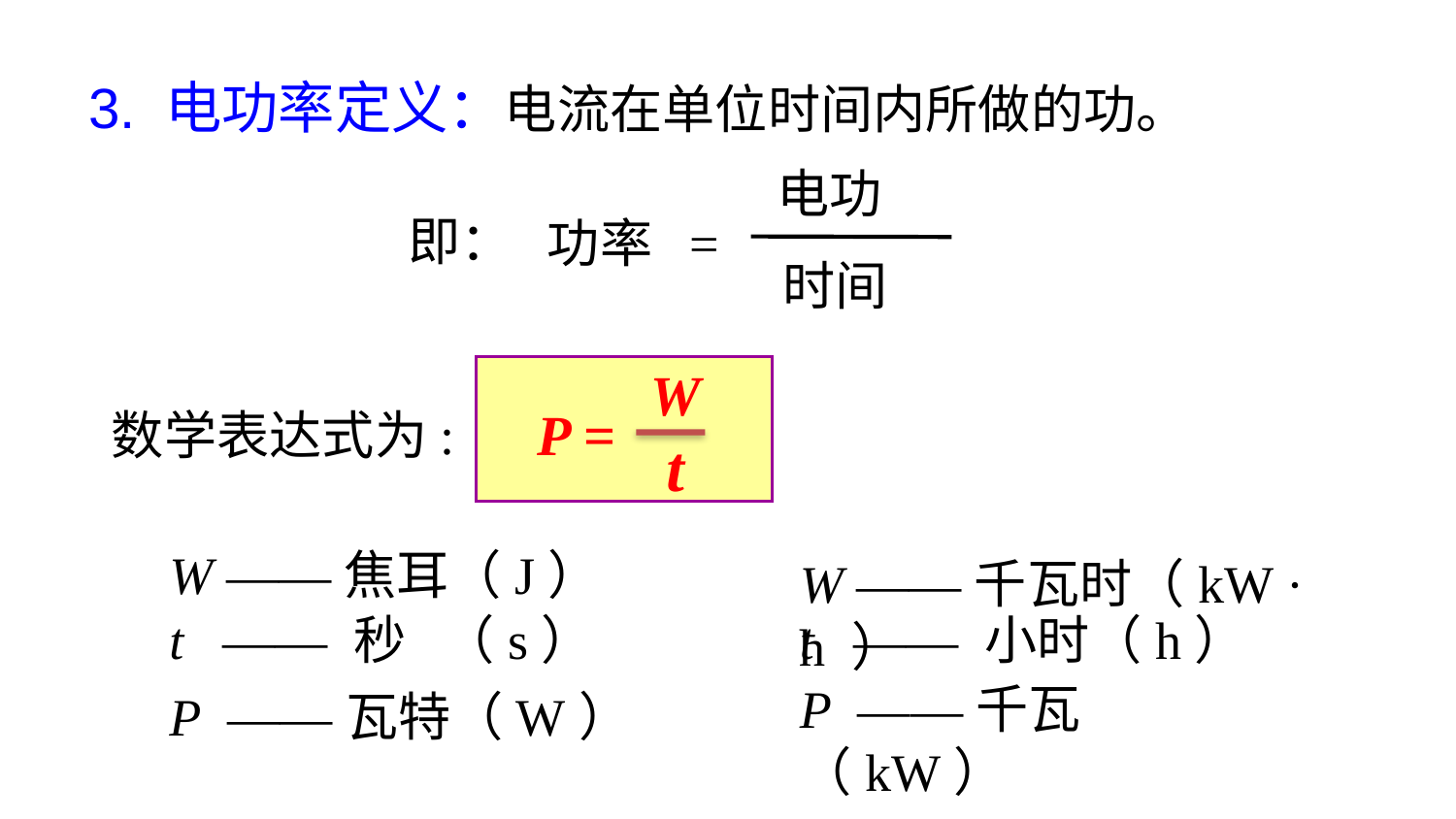

3. 电功率定义：电流在单位时间内所做的功。
电功

时间
即：
功率  =

W
t

P =
数学表达式为:
W ——焦耳（J）
W ——千瓦时（kW · h ）
t   —— 秒   （s）
t   —— 小时（h）
P  ——千瓦（kW）
P  ——瓦特（W）